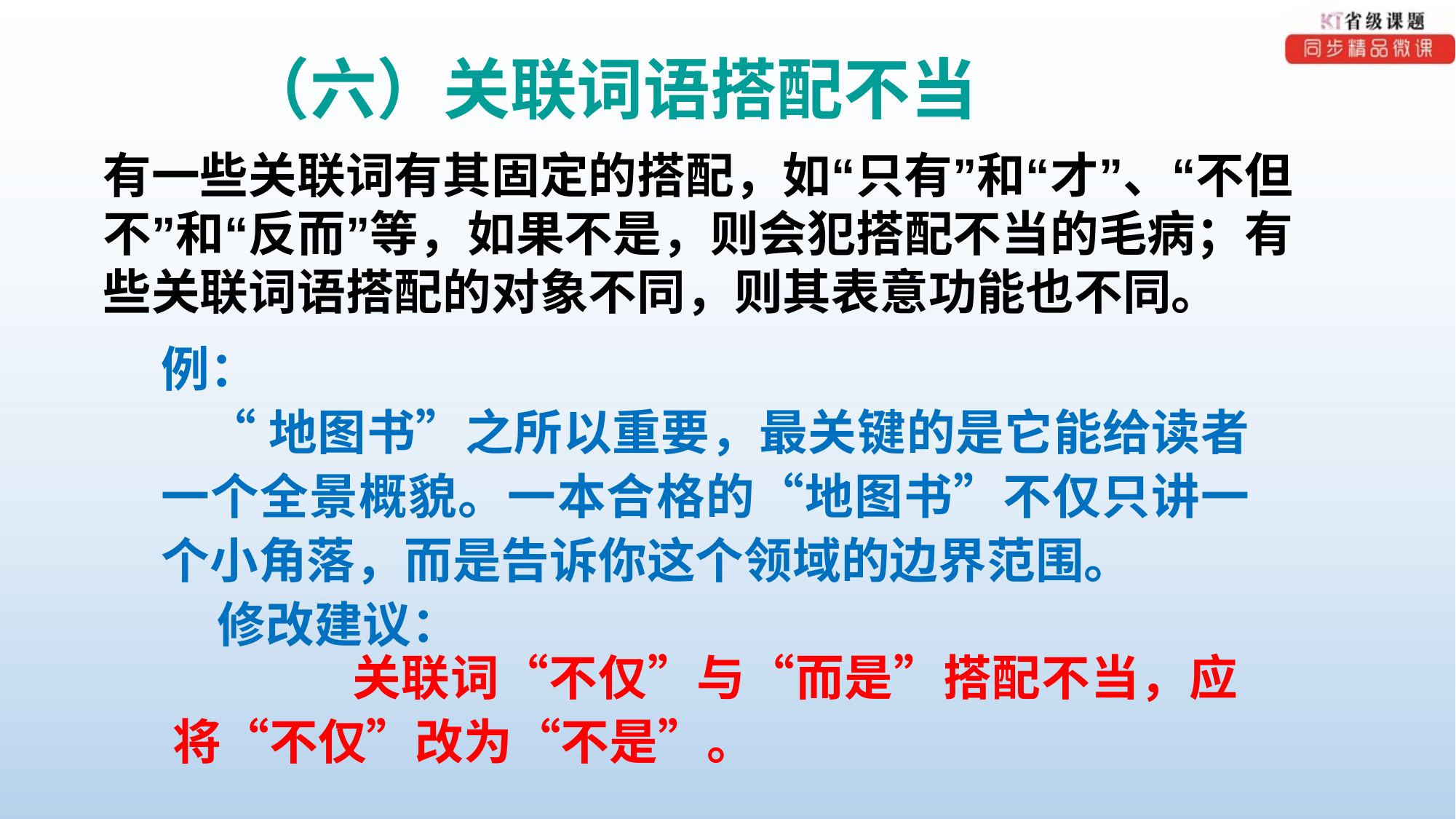

（六）关联词语搭配不当
有一些关联词有其固定的搭配，如“只有”和“才”、“不但不”和“反而”等，如果不是，则会犯搭配不当的毛病；有些关联词语搭配的对象不同，则其表意功能也不同。
例：
    “地图书”之所以重要，最关键的是它能给读者一个全景概貌。一本合格的“地图书”不仅只讲一个小角落，而是告诉你这个领域的边界范围。
    修改建议：
                      关联词“不仅”与“而是”搭配不当，应将“不仅”改为“不是”。